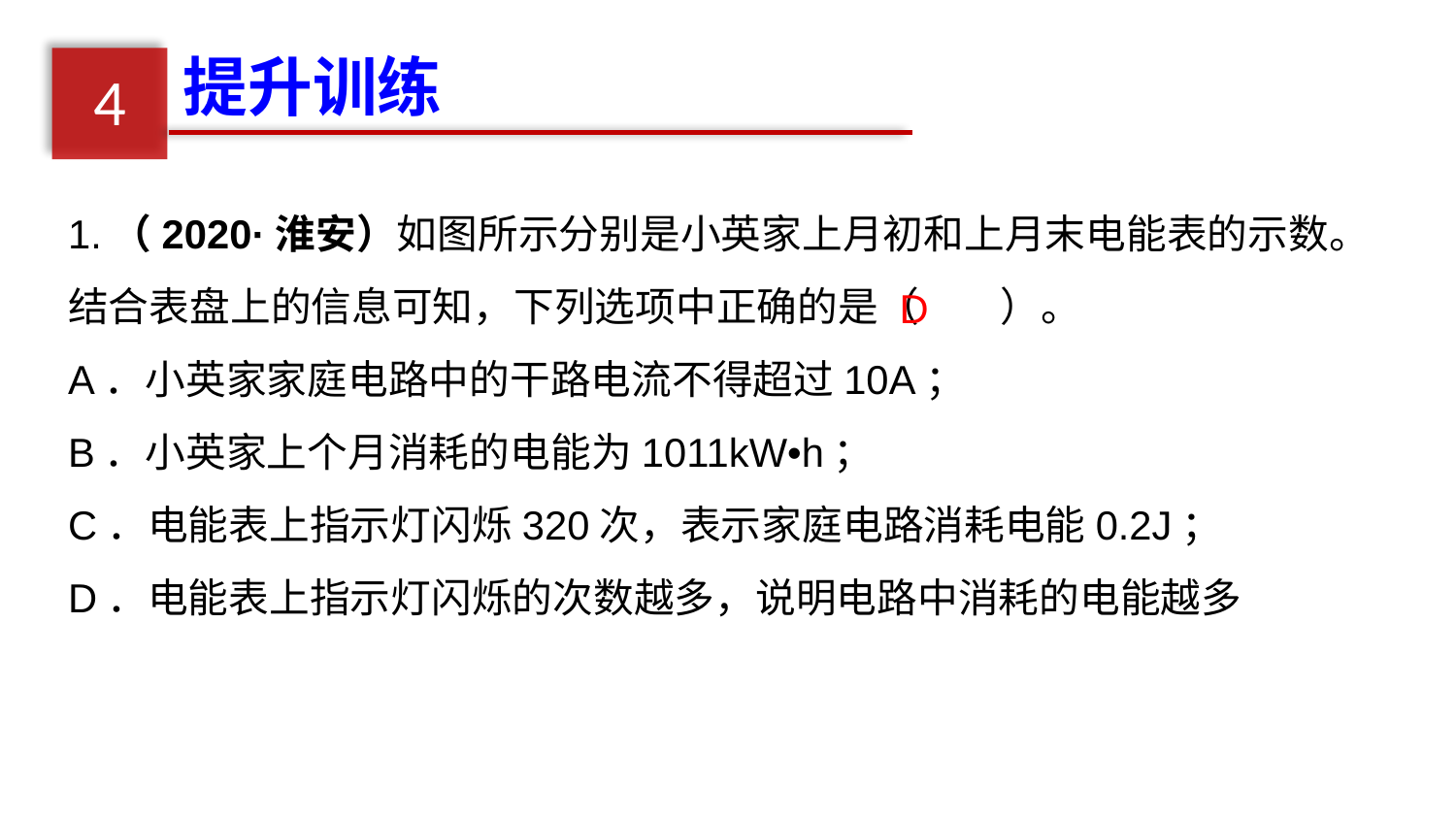

提升训练

4
1.（2020·淮安）如图所示分别是小英家上月初和上月末电能表的示数。结合表盘上的信息可知，下列选项中正确的是（　　）。
A．小英家家庭电路中的干路电流不得超过10A；
B．小英家上个月消耗的电能为1011kW•h；
C．电能表上指示灯闪烁320次，表示家庭电路消耗电能0.2J；
D．电能表上指示灯闪烁的次数越多，说明电路中消耗的电能越多
D